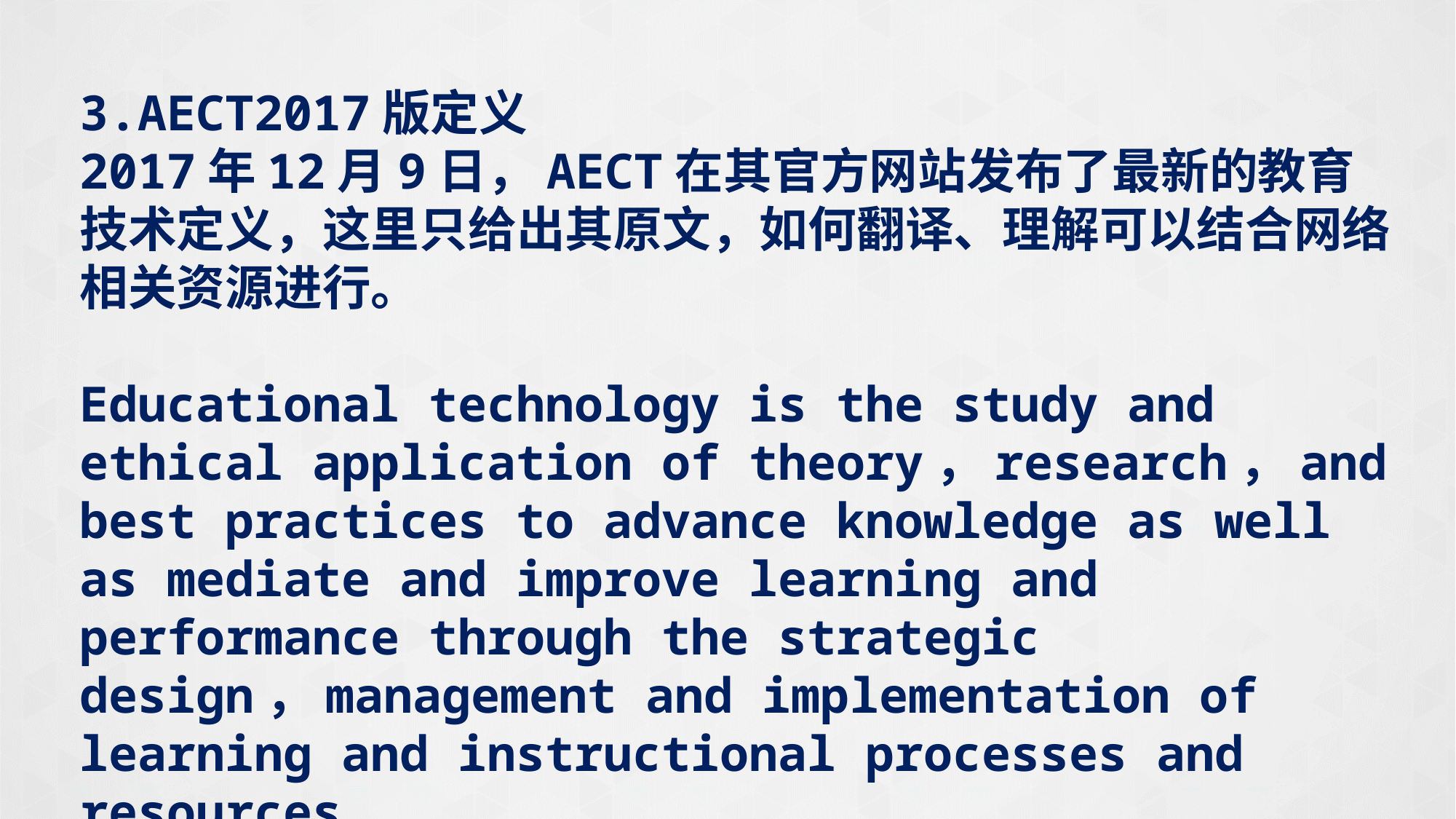

3.AECT2017版定义
2017年12月9日，AECT在其官方网站发布了最新的教育技术定义，这里只给出其原文，如何翻译、理解可以结合网络相关资源进行。

Educational technology is the study and ethical application of theory，research，and best practices to advance knowledge as well as mediate and improve learning and performance through the strategic design，management and implementation of learning and instructional processes and resources.